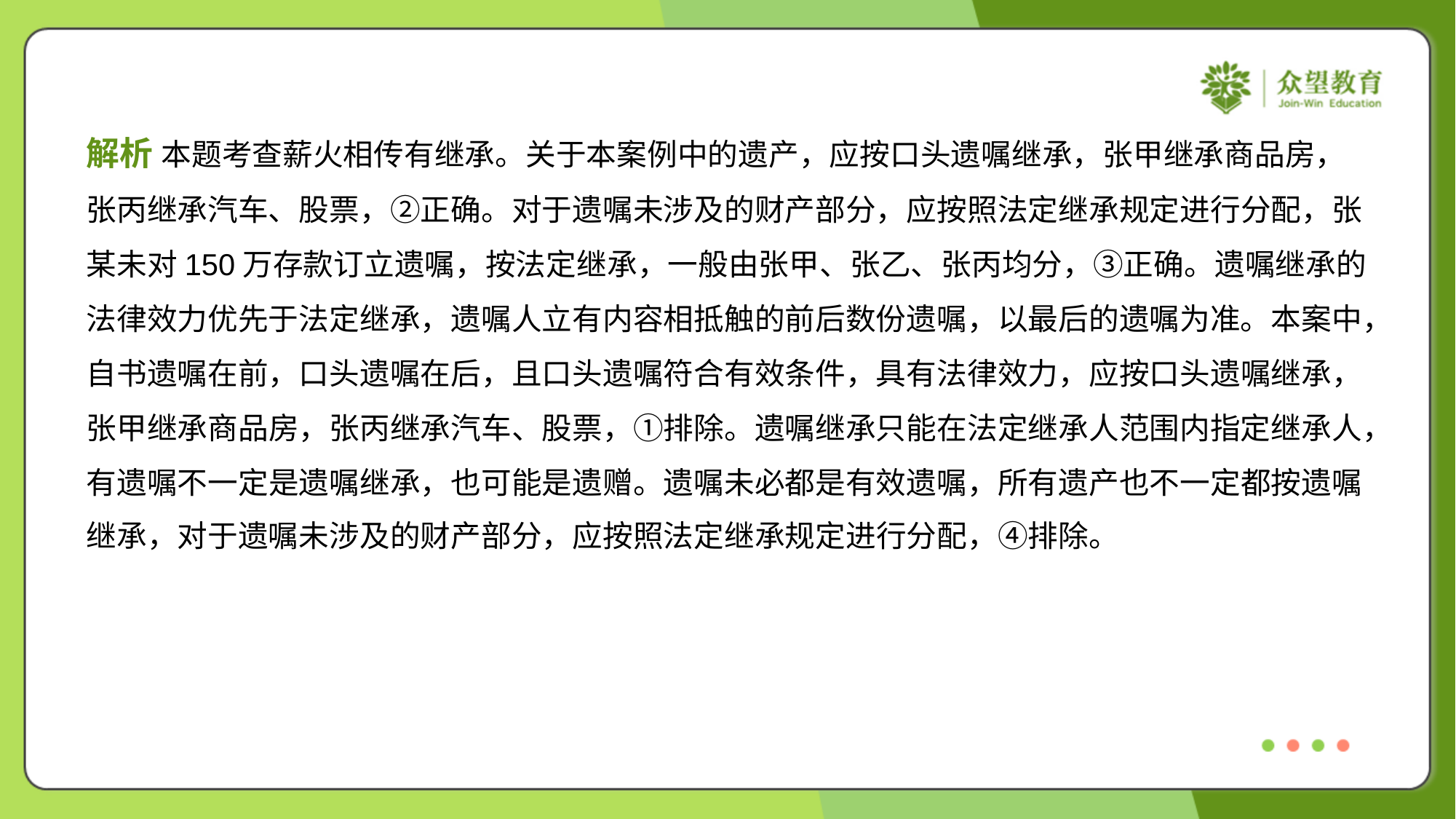

解析 本题考查薪火相传有继承。关于本案例中的遗产，应按口头遗嘱继承，张甲继承商品房，
张丙继承汽车、股票，②正确。对于遗嘱未涉及的财产部分，应按照法定继承规定进行分配，张
某未对150万存款订立遗嘱，按法定继承，一般由张甲、张乙、张丙均分，③正确。遗嘱继承的
法律效力优先于法定继承，遗嘱人立有内容相抵触的前后数份遗嘱，以最后的遗嘱为准。本案中，
自书遗嘱在前，口头遗嘱在后，且口头遗嘱符合有效条件，具有法律效力，应按口头遗嘱继承，
张甲继承商品房，张丙继承汽车、股票，①排除。遗嘱继承只能在法定继承人范围内指定继承人，
有遗嘱不一定是遗嘱继承，也可能是遗赠。遗嘱未必都是有效遗嘱，所有遗产也不一定都按遗嘱
继承，对于遗嘱未涉及的财产部分，应按照法定继承规定进行分配，④排除。